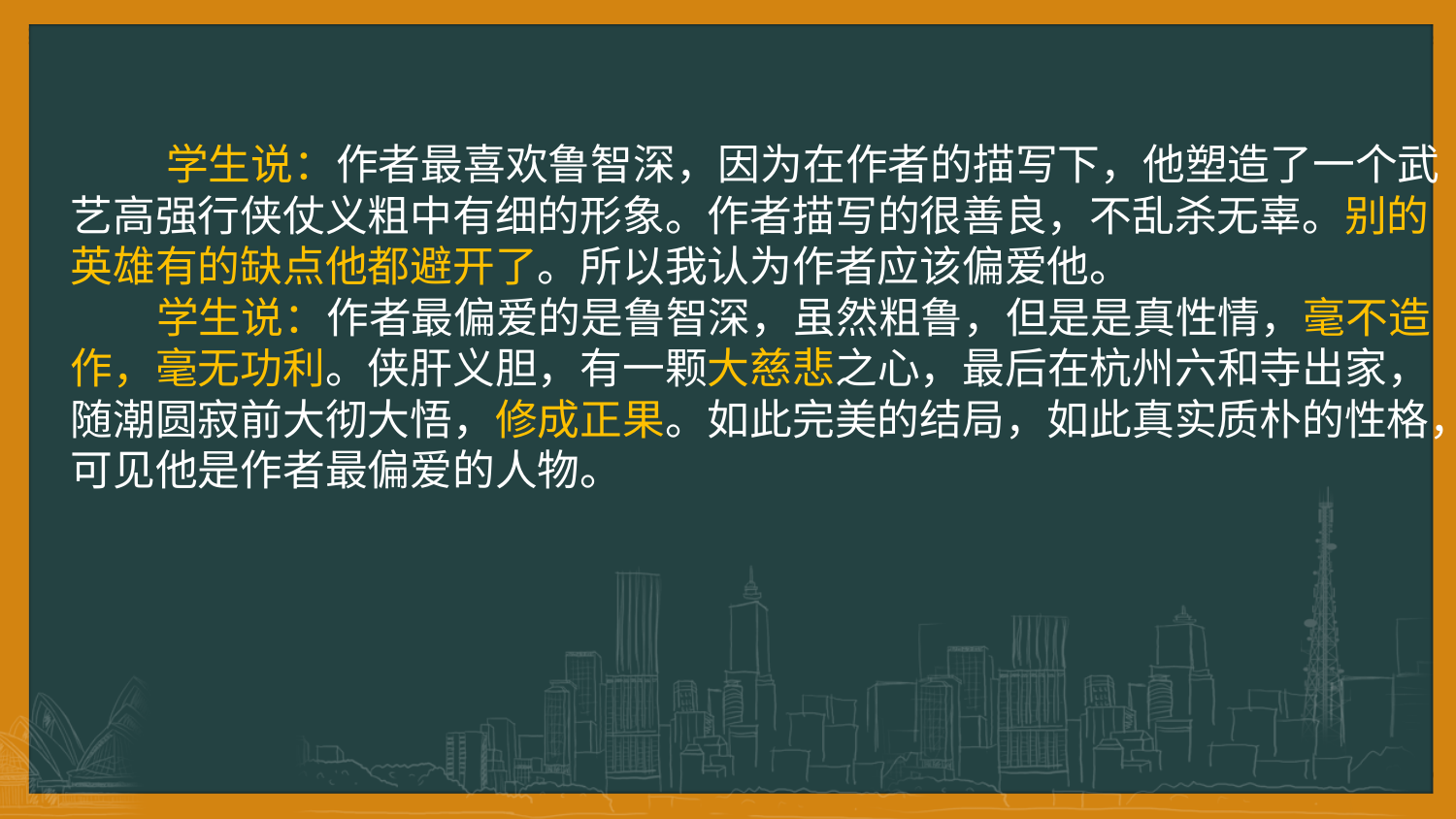

学生说：作者最喜欢鲁智深，因为在作者的描写下，他塑造了一个武艺高强行侠仗义粗中有细的形象。作者描写的很善良，不乱杀无辜。别的英雄有的缺点他都避开了。所以我认为作者应该偏爱他。
        学生说：作者最偏爱的是鲁智深，虽然粗鲁，但是是真性情，毫不造作，毫无功利。侠肝义胆，有一颗大慈悲之心，最后在杭州六和寺出家，随潮圆寂前大彻大悟，修成正果。如此完美的结局，如此真实质朴的性格，可见他是作者最偏爱的人物。